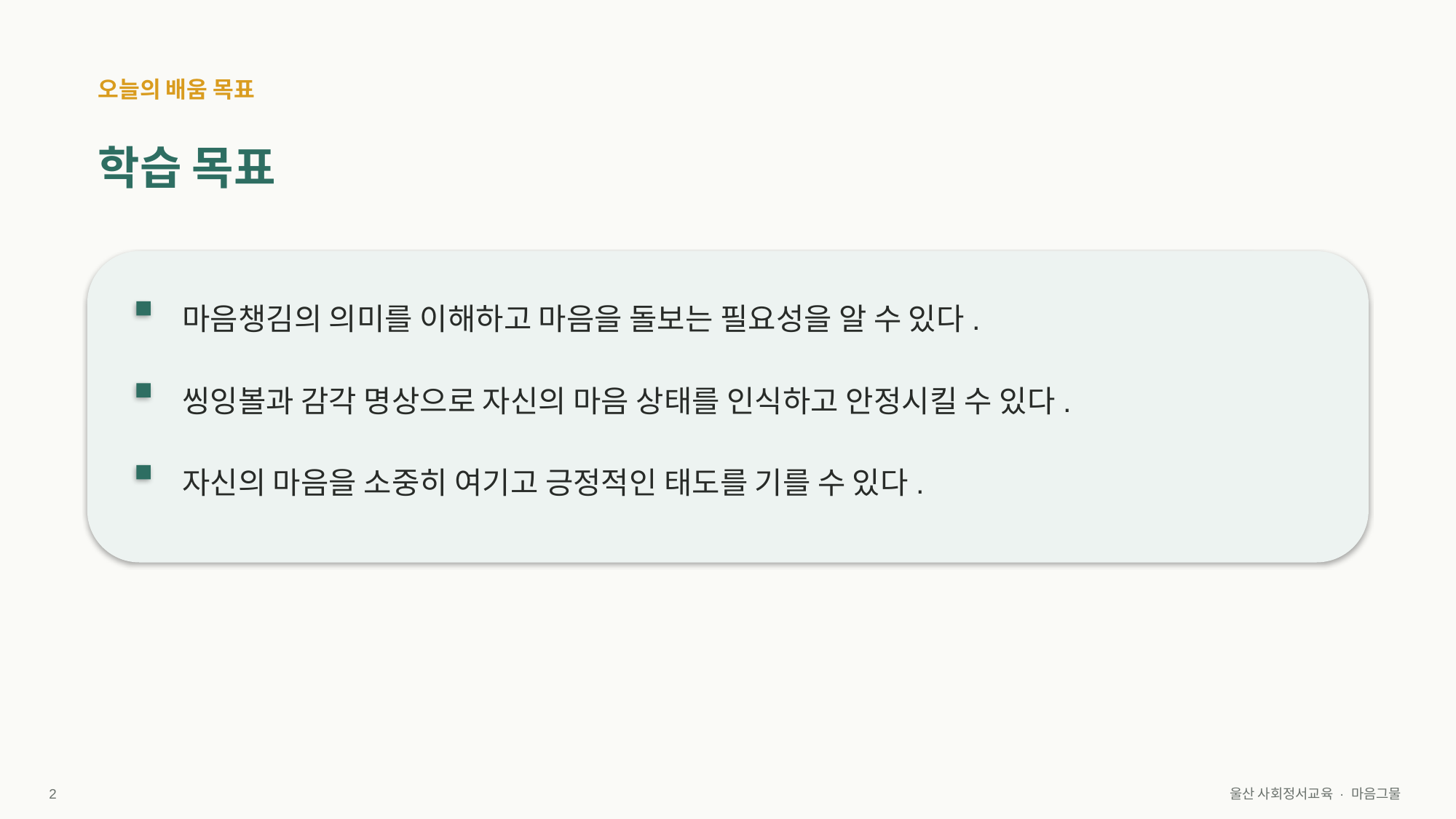

오늘의 배움 목표
학습 목표

마음챙김의 의미를 이해하고 마음을 돌보는 필요성을 알 수 있다.

씽잉볼과 감각 명상으로 자신의 마음 상태를 인식하고 안정시킬 수 있다.

자신의 마음을 소중히 여기고 긍정적인 태도를 기를 수 있다.

2
울산 사회정서교육 · 마음그물